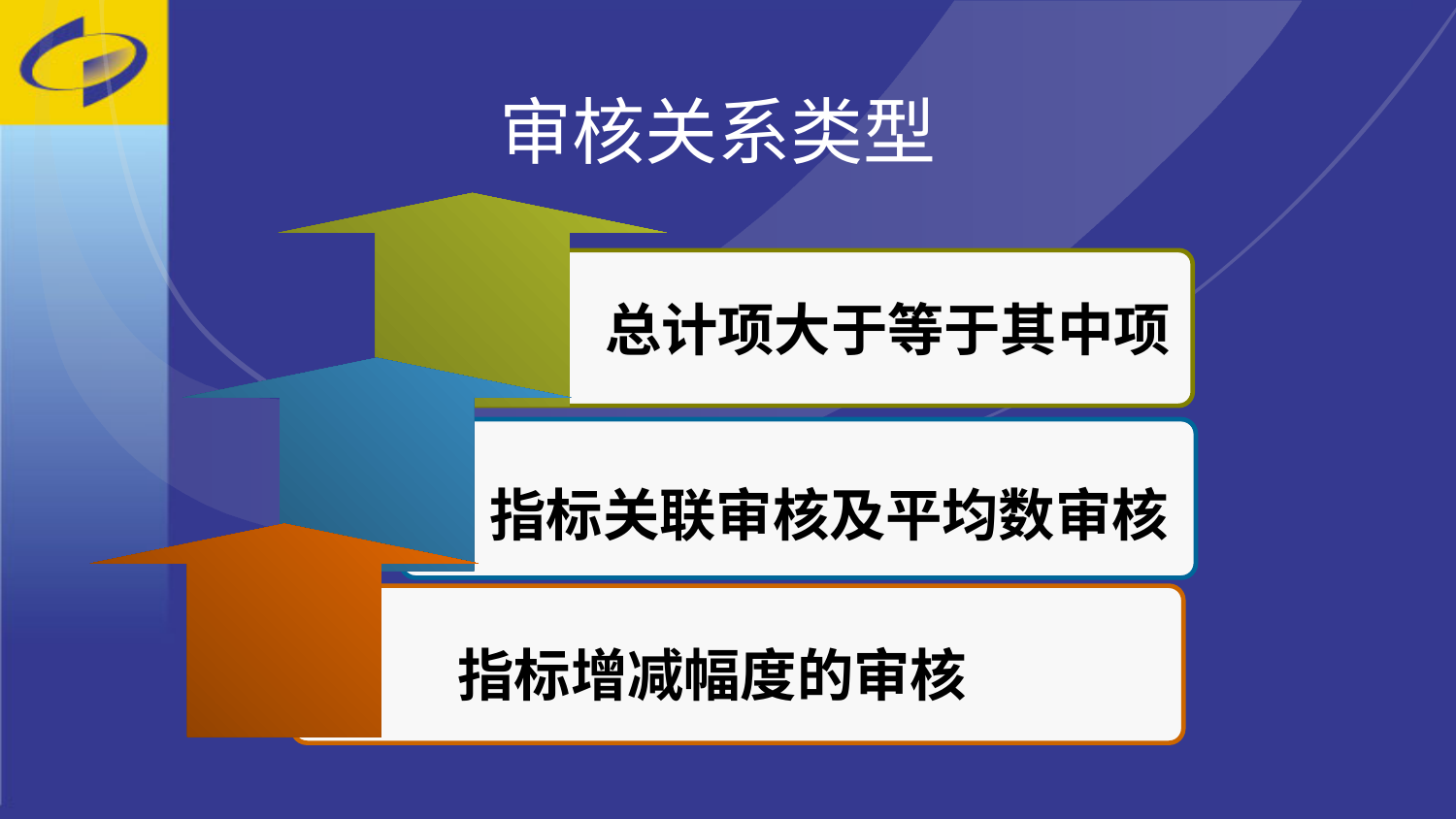

审核关系类型

总计项大于等于其中项

指标关联审核及平均数审核

指标增减幅度的审核